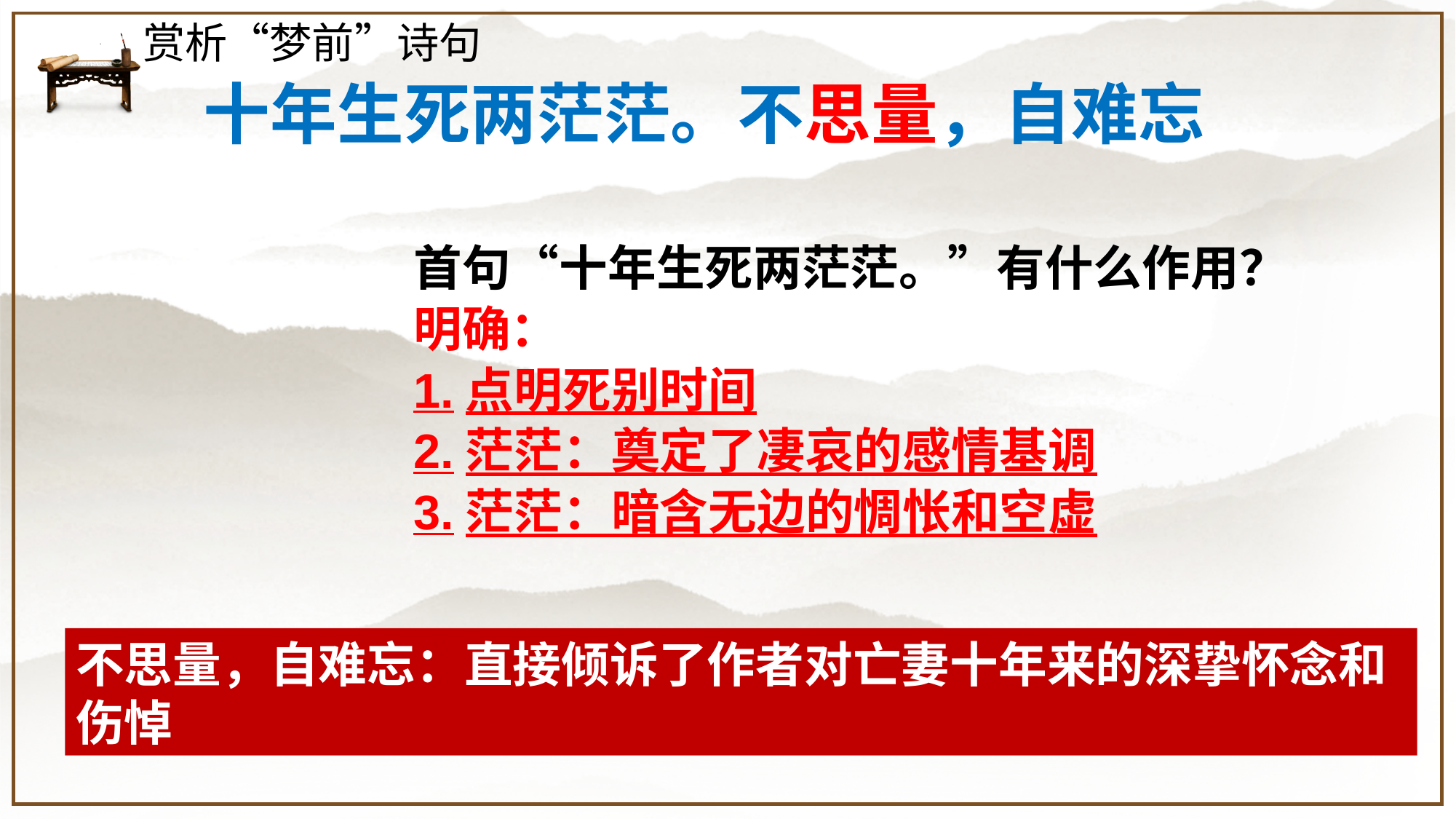

赏析“梦前”诗句
十年生死两茫茫。不思量，自难忘
首句“十年生死两茫茫。”有什么作用？
明确：
1.点明死别时间
2.茫茫：奠定了凄哀的感情基调
3.茫茫：暗含无边的惆怅和空虚
不思量，自难忘：直接倾诉了作者对亡妻十年来的深挚怀念和伤悼